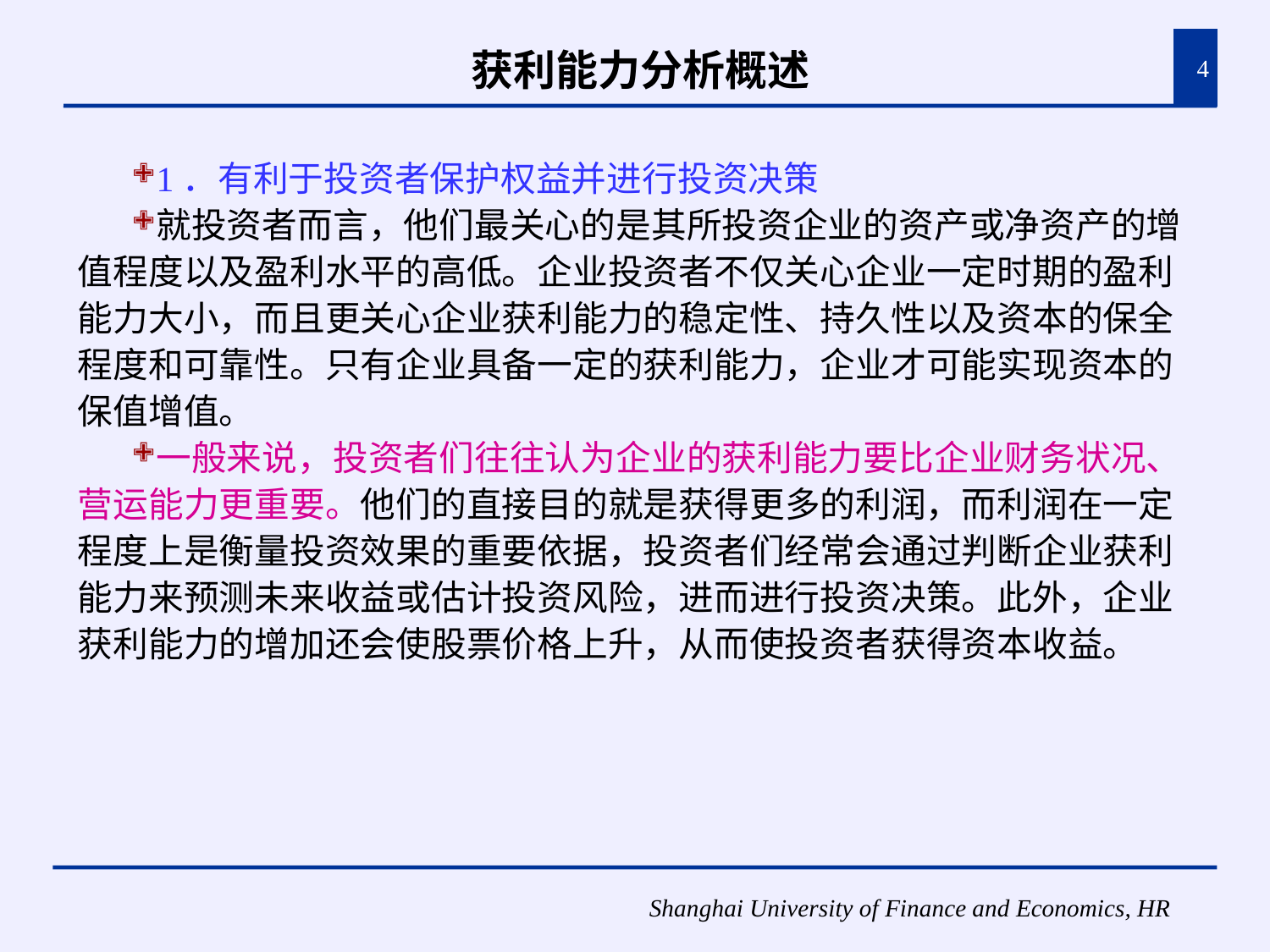

# 获利能力分析概述
4
1．有利于投资者保护权益并进行投资决策
就投资者而言，他们最关心的是其所投资企业的资产或净资产的增值程度以及盈利水平的高低。企业投资者不仅关心企业一定时期的盈利能力大小，而且更关心企业获利能力的稳定性、持久性以及资本的保全程度和可靠性。只有企业具备一定的获利能力，企业才可能实现资本的保值增值。
一般来说，投资者们往往认为企业的获利能力要比企业财务状况、营运能力更重要。他们的直接目的就是获得更多的利润，而利润在一定程度上是衡量投资效果的重要依据，投资者们经常会通过判断企业获利能力来预测未来收益或估计投资风险，进而进行投资决策。此外，企业获利能力的增加还会使股票价格上升，从而使投资者获得资本收益。